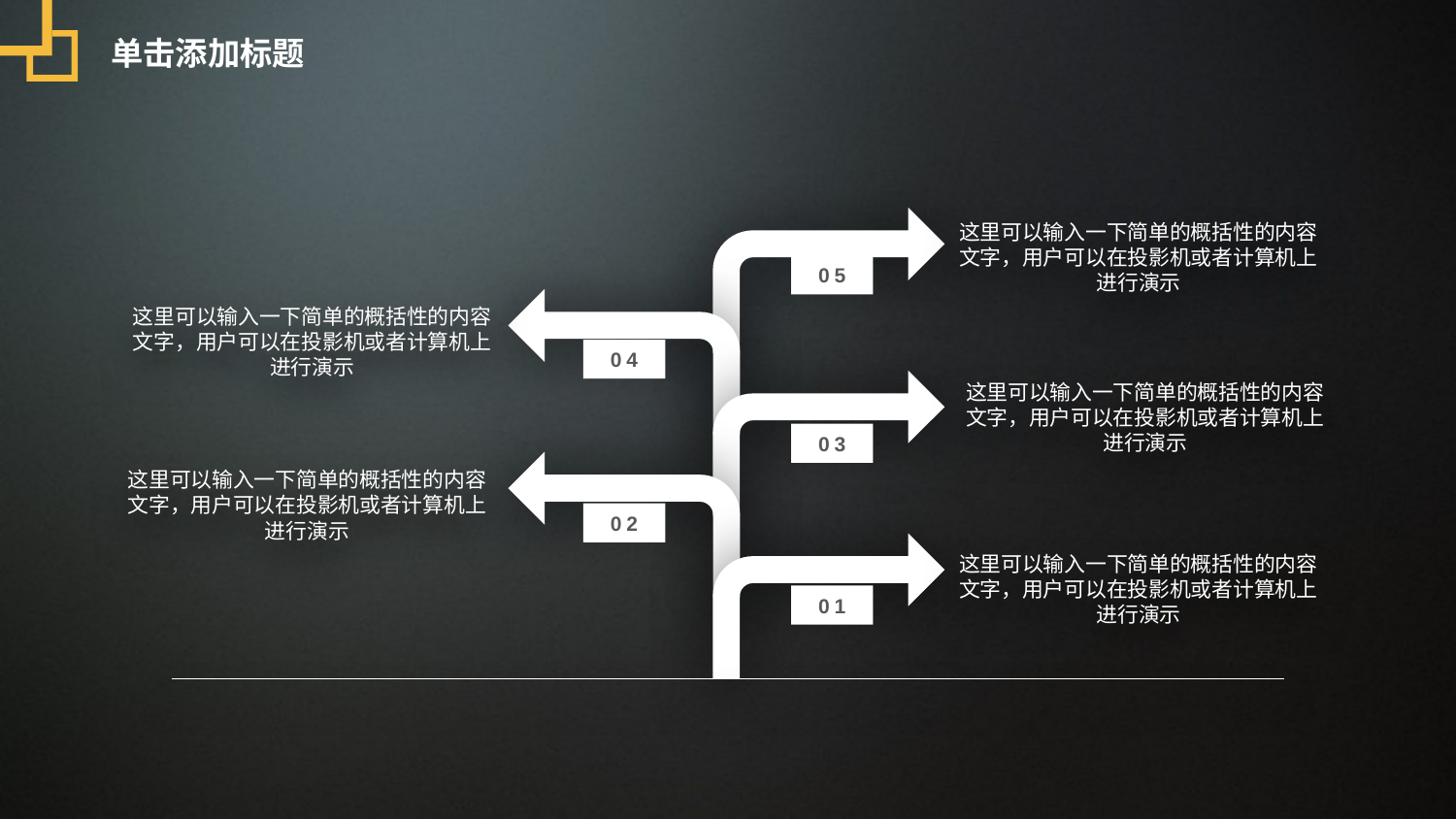

单击添加标题

这里可以输入一下简单的概括性的内容文字，用户可以在投影机或者计算机上进行演示
05

这里可以输入一下简单的概括性的内容文字，用户可以在投影机或者计算机上进行演示
04

这里可以输入一下简单的概括性的内容文字，用户可以在投影机或者计算机上进行演示
03

这里可以输入一下简单的概括性的内容文字，用户可以在投影机或者计算机上进行演示
02

这里可以输入一下简单的概括性的内容文字，用户可以在投影机或者计算机上进行演示
01